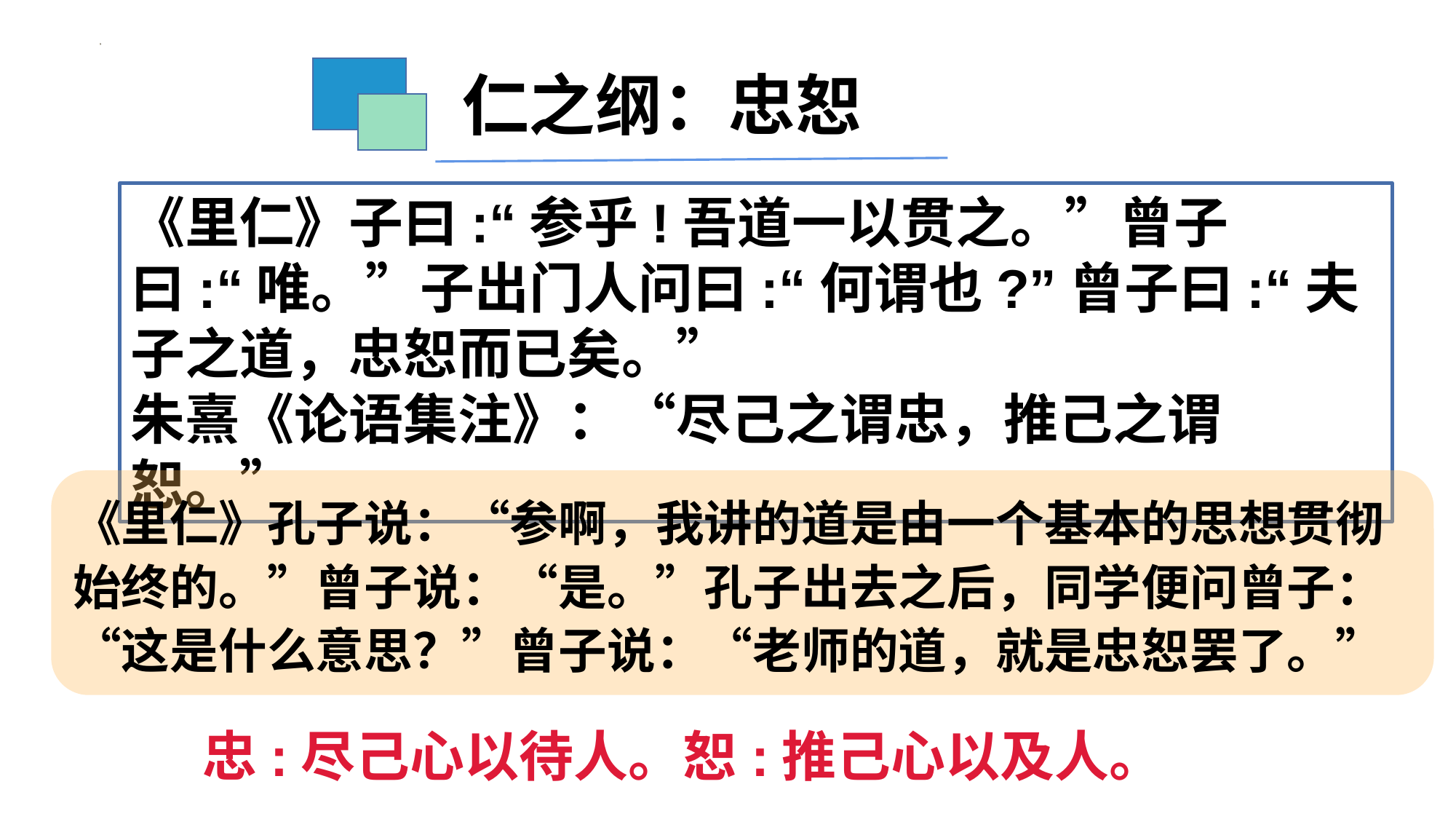

仁之纲：忠恕

《里仁》子曰:“参乎!吾道一以贯之。”曾子曰:“唯。”子出门人问曰:“何谓也?”曾子曰:“夫子之道，忠恕而已矣。”
朱熹《论语集注》：“尽己之谓忠，推己之谓恕。”
《里仁》孔子说：“参啊，我讲的道是由一个基本的思想贯彻始终的。”曾子说：“是。”孔子出去之后，同学便问曾子：“这是什么意思？”曾子说：“老师的道，就是忠恕罢了。”
忠:尽己心以待人。恕:推己心以及人。